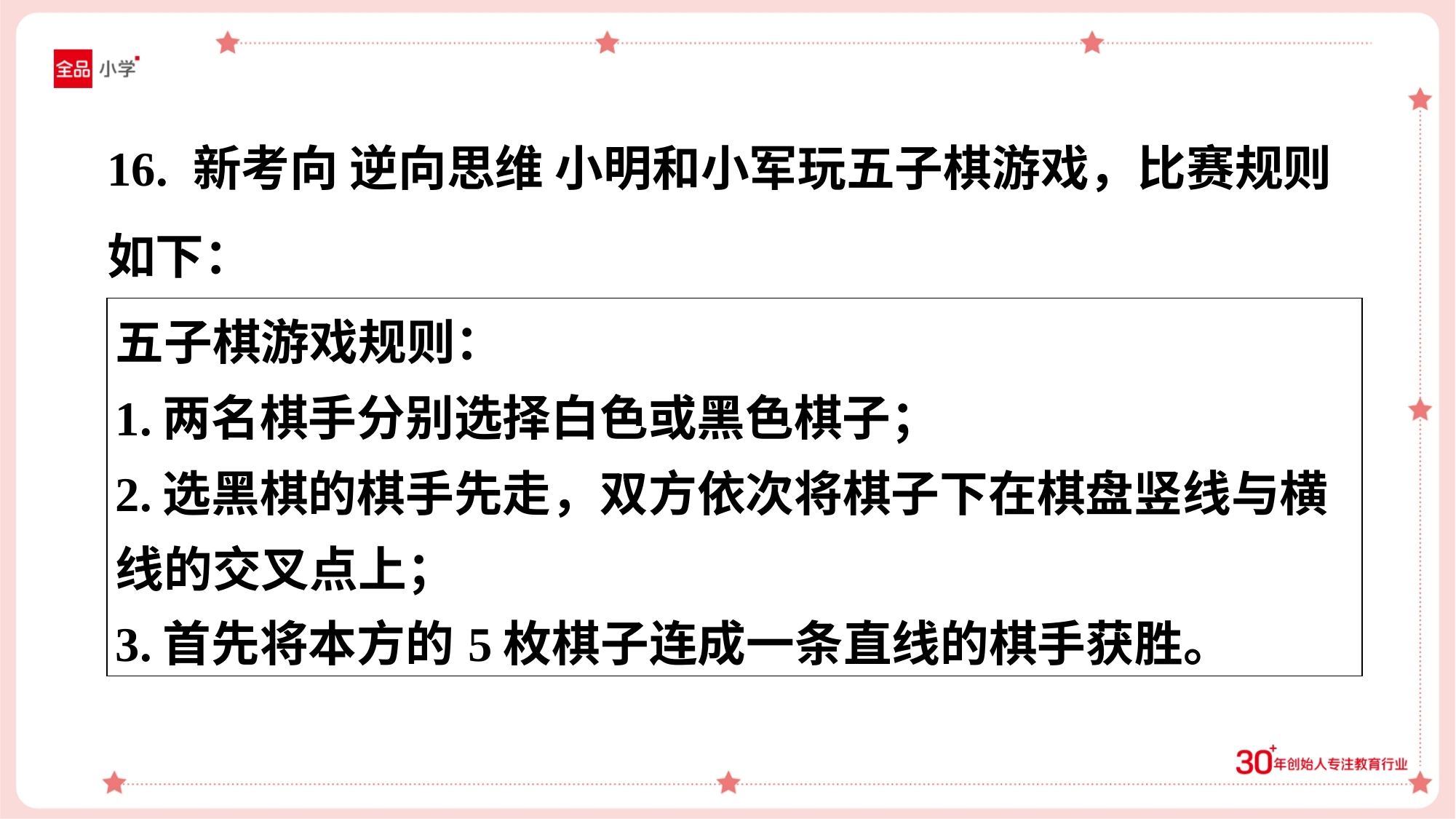

16. 新考向 逆向思维 小明和小军玩五子棋游戏，比赛规则
如下：
| 五子棋游戏规则： 1.两名棋手分别选择白色或黑色棋子； 2.选黑棋的棋手先走，双方依次将棋子下在棋盘竖线与横 线的交叉点上； 3.首先将本方的5枚棋子连成一条直线的棋手获胜。 |
| --- |